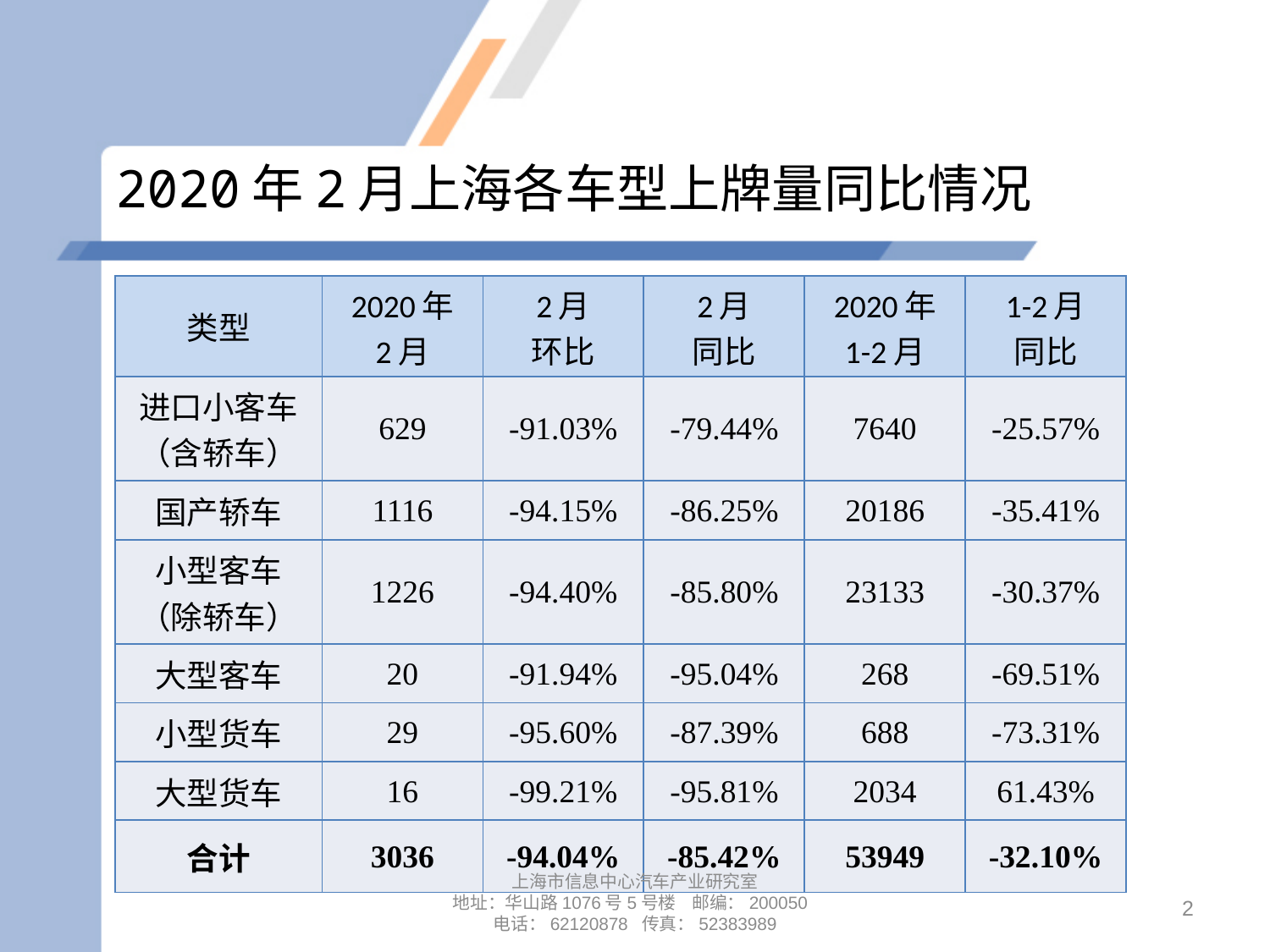

# 2020年2月上海各车型上牌量同比情况

| 类型 | 2020年 2月 | 2月 环比 | 2月 同比 | 2020年 1-2月 | 1-2月 同比 |
| --- | --- | --- | --- | --- | --- |
| 进口小客车 （含轿车） | 629 | -91.03% | -79.44% | 7640 | -25.57% |
| 国产轿车 | 1116 | -94.15% | -86.25% | 20186 | -35.41% |
| 小型客车 （除轿车） | 1226 | -94.40% | -85.80% | 23133 | -30.37% |
| 大型客车 | 20 | -91.94% | -95.04% | 268 | -69.51% |
| 小型货车 | 29 | -95.60% | -87.39% | 688 | -73.31% |
| 大型货车 | 16 | -99.21% | -95.81% | 2034 | 61.43% |
| 合计 | 3036 | -94.04% | -85.42% | 53949 | -32.10% |
上海市信息中心汽车产业研究室
地址：华山路1076号5号楼    邮编：200050
电话：62120878  传真：52383989

2